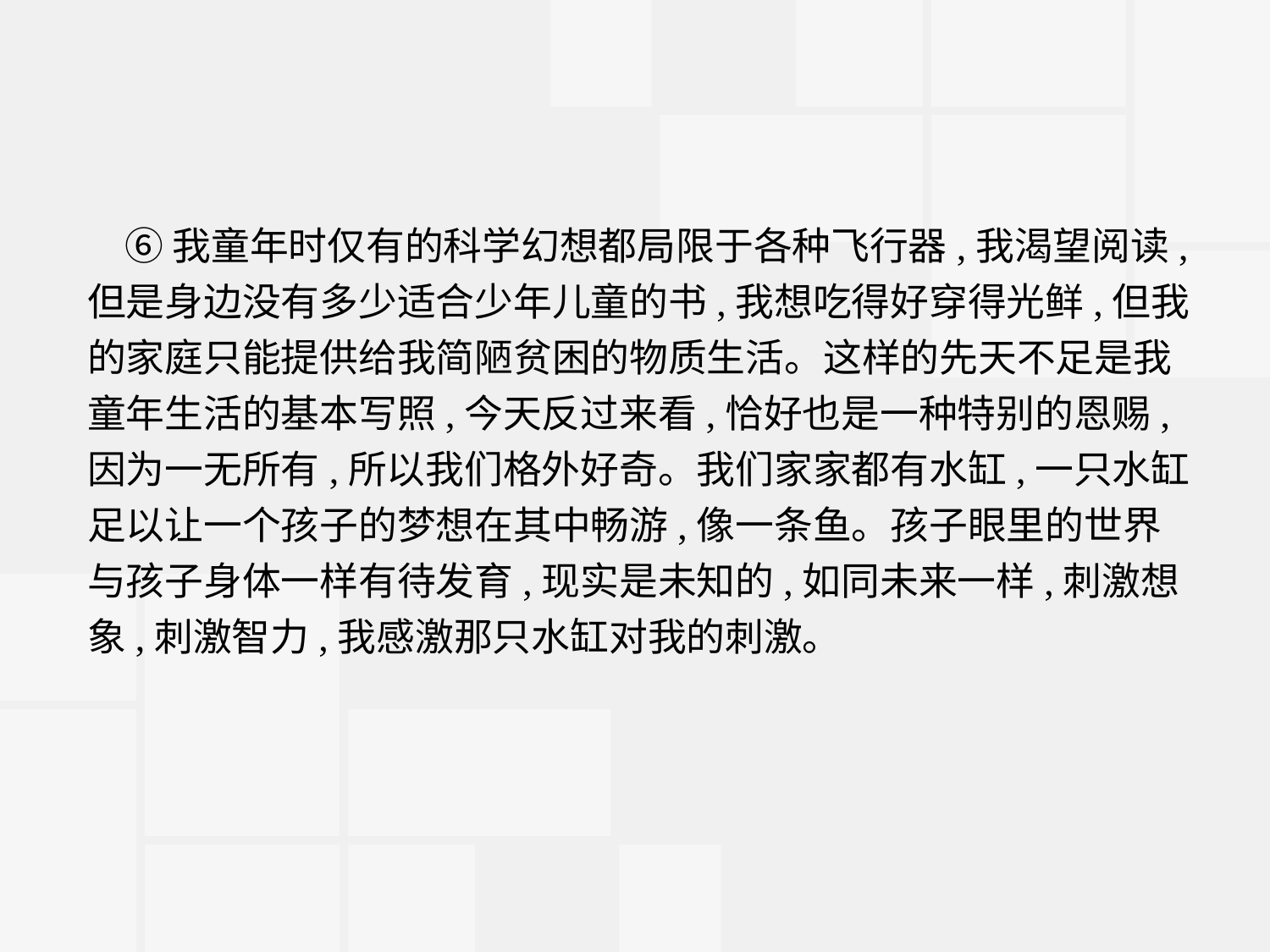

⑥我童年时仅有的科学幻想都局限于各种飞行器,我渴望阅读,但是身边没有多少适合少年儿童的书,我想吃得好穿得光鲜,但我的家庭只能提供给我简陋贫困的物质生活。这样的先天不足是我童年生活的基本写照,今天反过来看,恰好也是一种特别的恩赐,因为一无所有,所以我们格外好奇。我们家家都有水缸,一只水缸足以让一个孩子的梦想在其中畅游,像一条鱼。孩子眼里的世界与孩子身体一样有待发育,现实是未知的,如同未来一样,刺激想象,刺激智力,我感激那只水缸对我的刺激。